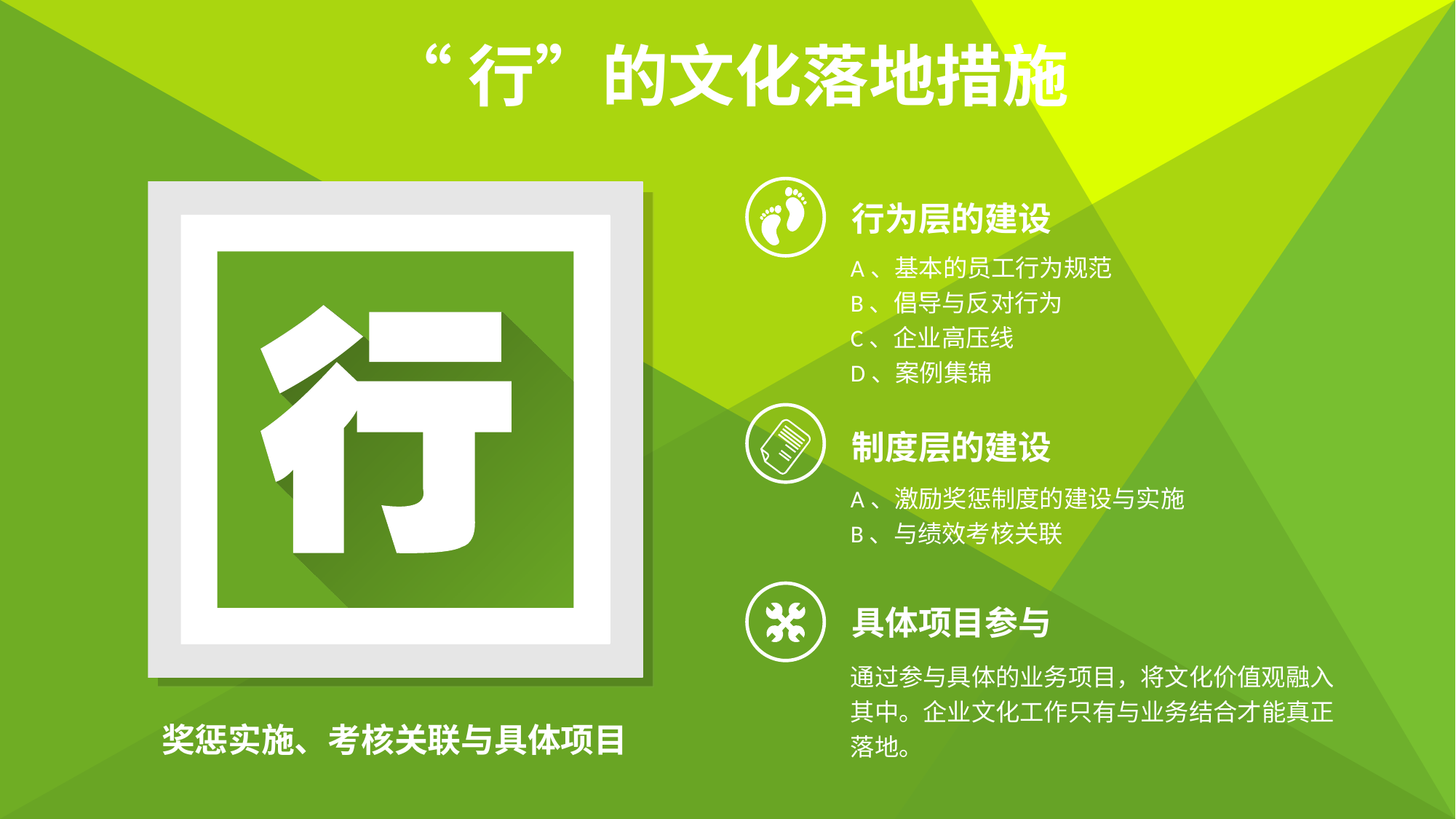

“行”的文化落地措施

行为层的建设
A、基本的员工行为规范
B、倡导与反对行为
C、企业高压线
D、案例集锦

制度层的建设
A、激励奖惩制度的建设与实施
B、与绩效考核关联

具体项目参与

通过参与具体的业务项目，将文化价值观融入其中。企业文化工作只有与业务结合才能真正落地。
奖惩实施、考核关联与具体项目